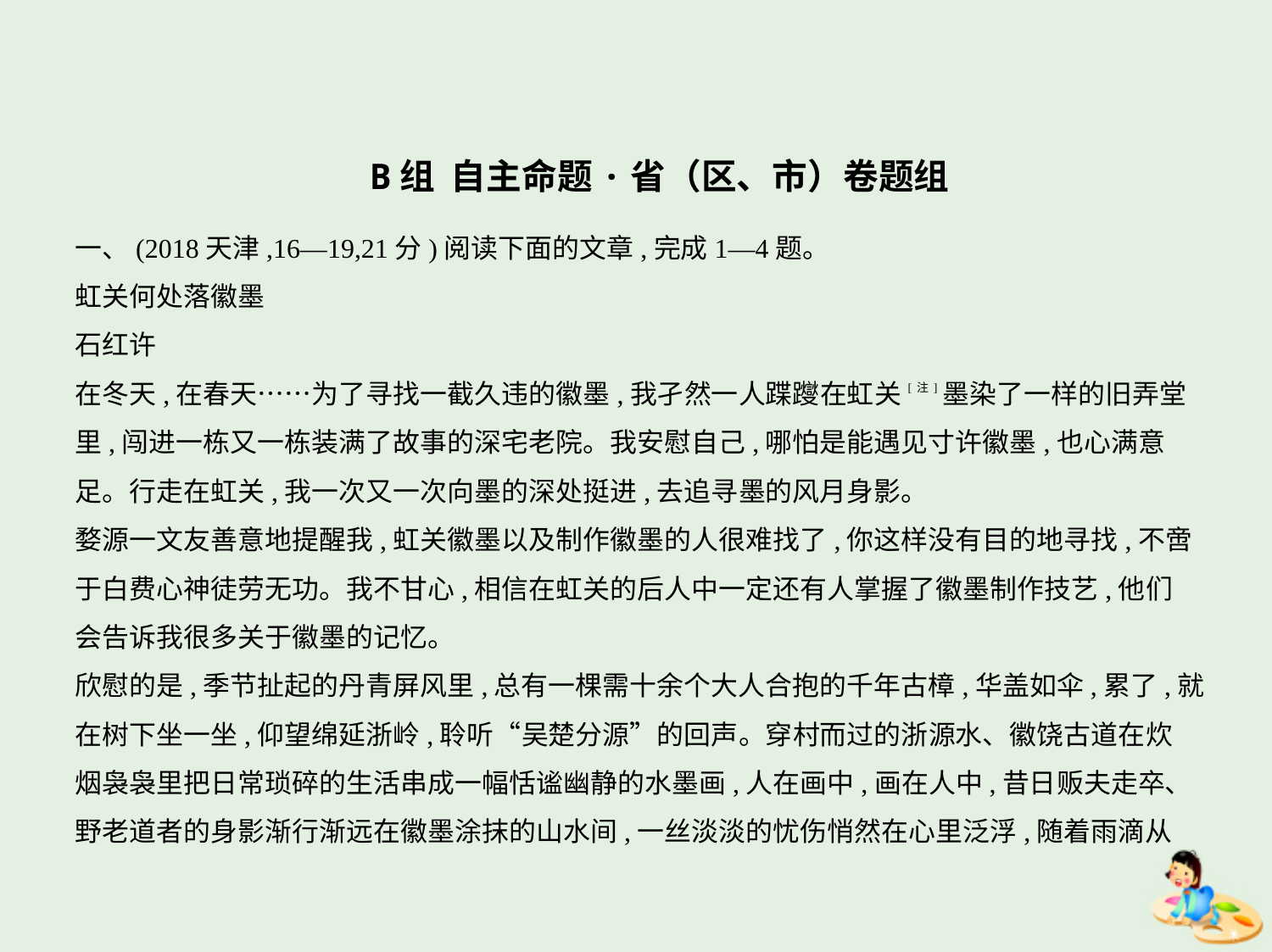

B组  自主命题·省（区、市）卷题组
一、(2018天津,16—19,21分)阅读下面的文章,完成1—4题。
虹关何处落徽墨
石红许
在冬天,在春天……为了寻找一截久违的徽墨,我孑然一人蹀躞在虹关[注]墨染了一样的旧弄堂
里,闯进一栋又一栋装满了故事的深宅老院。我安慰自己,哪怕是能遇见寸许徽墨,也心满意
足。行走在虹关,我一次又一次向墨的深处挺进,去追寻墨的风月身影。
婺源一文友善意地提醒我,虹关徽墨以及制作徽墨的人很难找了,你这样没有目的地寻找,不啻
于白费心神徒劳无功。我不甘心,相信在虹关的后人中一定还有人掌握了徽墨制作技艺,他们
会告诉我很多关于徽墨的记忆。
欣慰的是,季节扯起的丹青屏风里,总有一棵需十余个大人合抱的千年古樟,华盖如伞,累了,就
在树下坐一坐,仰望绵延浙岭,聆听“吴楚分源”的回声。穿村而过的浙源水、徽饶古道在炊
烟袅袅里把日常琐碎的生活串成一幅恬谧幽静的水墨画,人在画中,画在人中,昔日贩夫走卒、
野老道者的身影渐行渐远在徽墨涂抹的山水间,一丝淡淡的忧伤悄然在心里泛浮,随着雨滴从